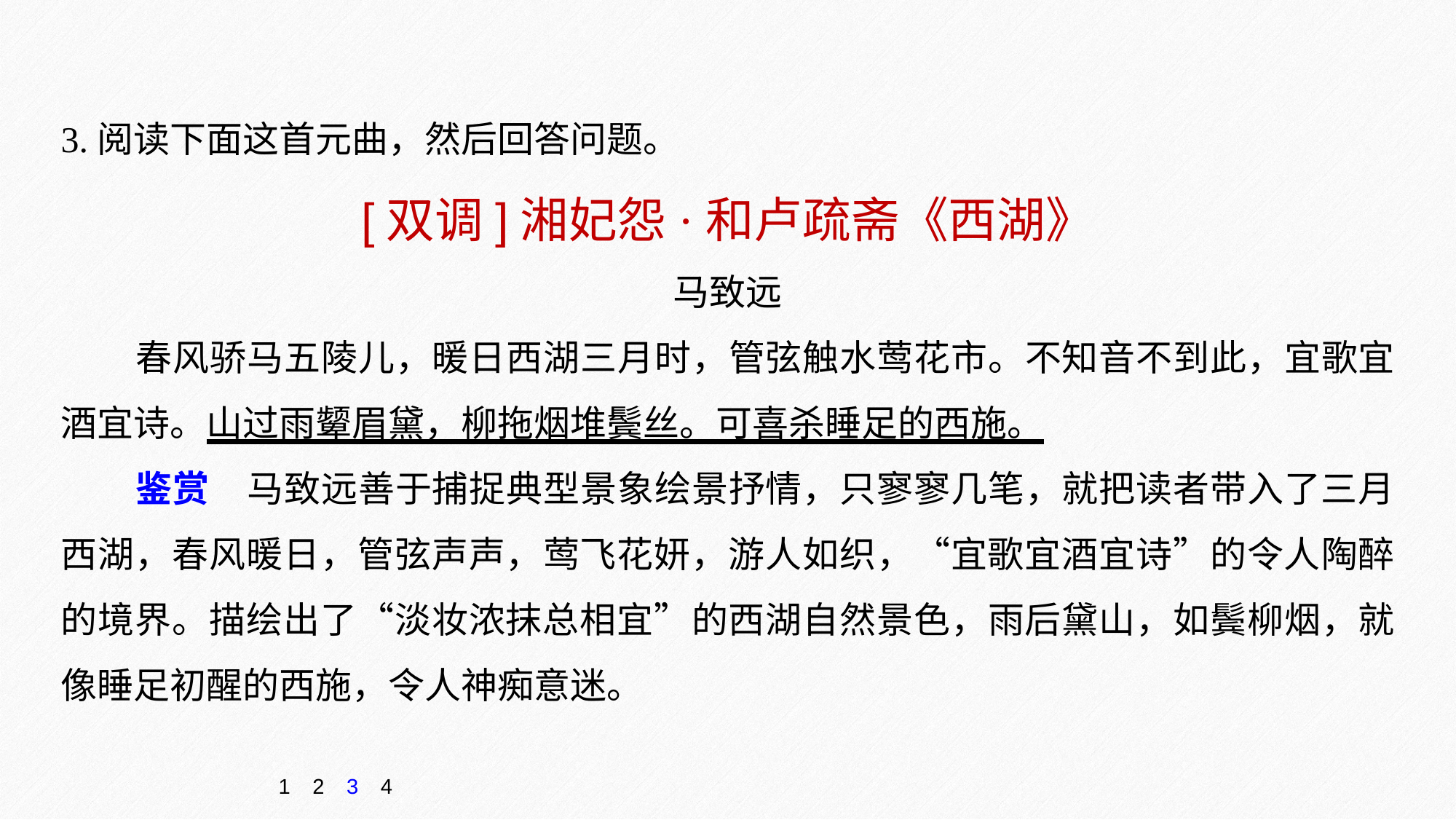

3.阅读下面这首元曲，然后回答问题。
[双调]湘妃怨·和卢疏斋《西湖》
马致远
春风骄马五陵儿，暖日西湖三月时，管弦触水莺花市。不知音不到此，宜歌宜酒宜诗。山过雨颦眉黛，柳拖烟堆鬓丝。可喜杀睡足的西施。
鉴赏　马致远善于捕捉典型景象绘景抒情，只寥寥几笔，就把读者带入了三月西湖，春风暖日，管弦声声，莺飞花妍，游人如织，“宜歌宜酒宜诗”的令人陶醉的境界。描绘出了“淡妆浓抹总相宜”的西湖自然景色，雨后黛山，如鬓柳烟，就像睡足初醒的西施，令人神痴意迷。
1
2
3
4